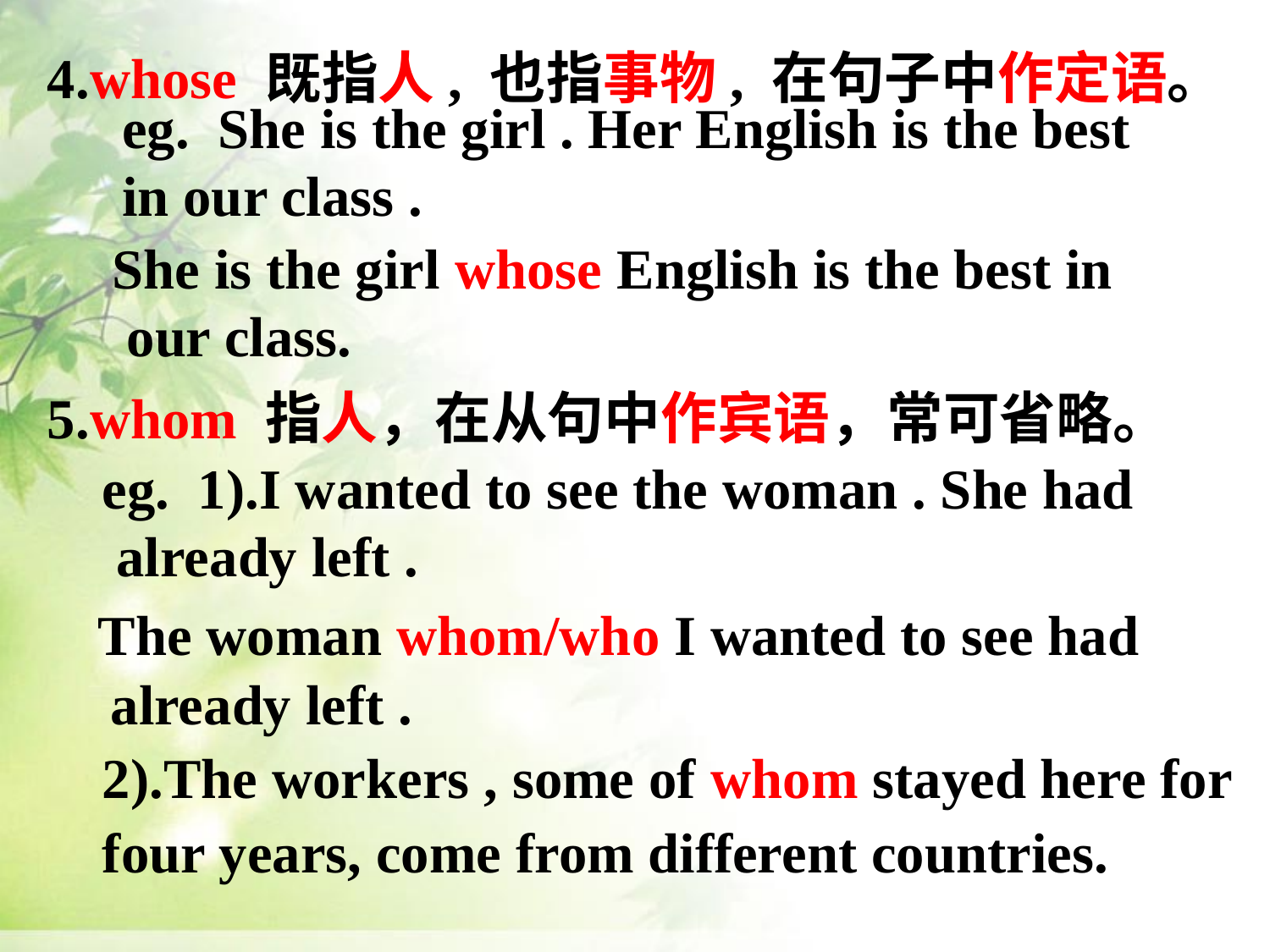

4.whose 既指人, 也指事物, 在句子中作定语。

eg.  She is the girl . Her English is the best
in our class .
She is the girl whose English is the best in
 our class.
5.whom 指人，在从句中作宾语，常可省略。
eg.  1).I wanted to see the woman . She had
 already left .
 The woman whom/who I wanted to see had    already left .
2).The workers , some of whom stayed here for four years, come from different countries.